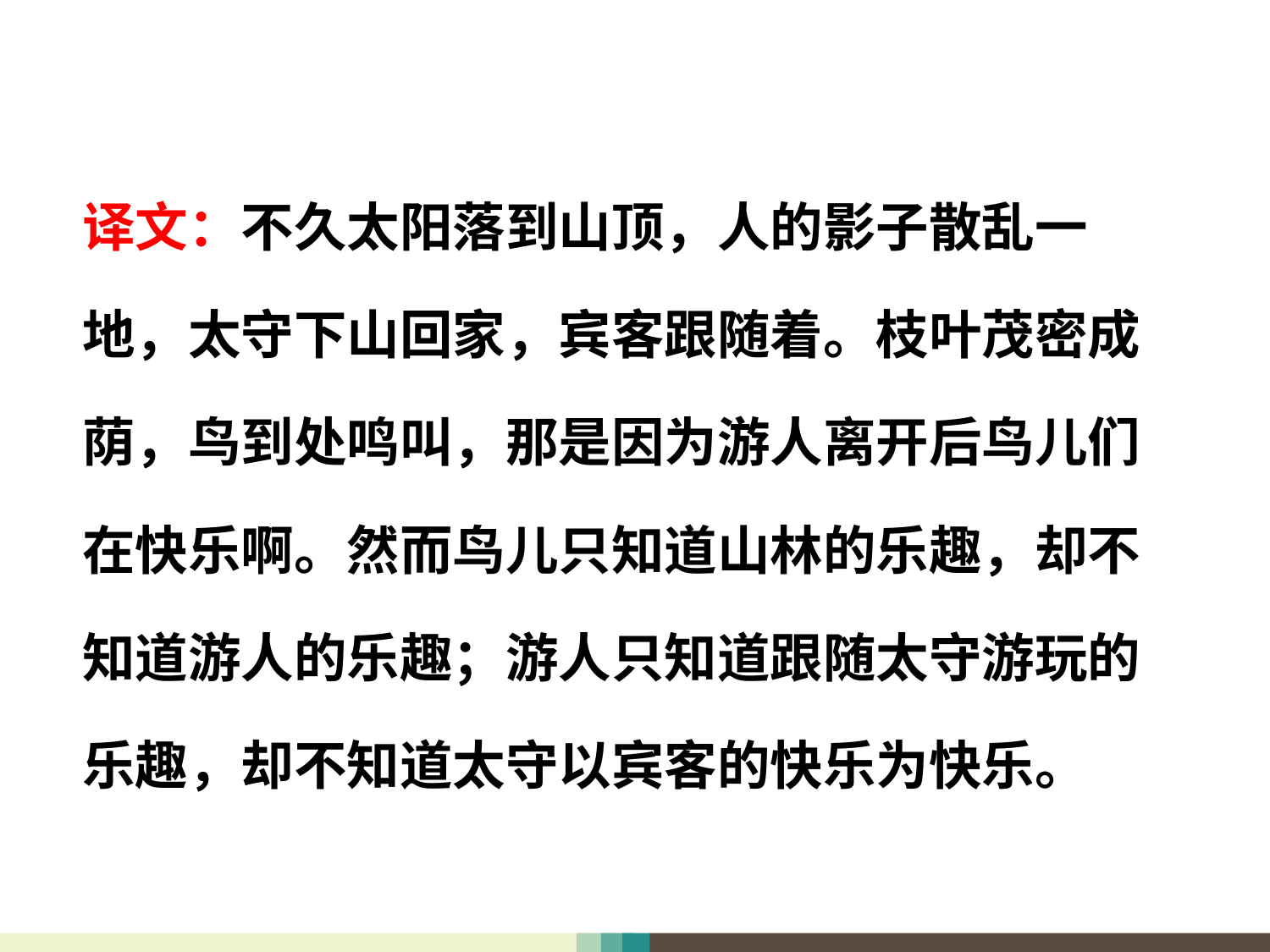

译文：不久太阳落到山顶，人的影子散乱一地，太守下山回家，宾客跟随着。枝叶茂密成荫，鸟到处鸣叫，那是因为游人离开后鸟儿们在快乐啊。然而鸟儿只知道山林的乐趣，却不知道游人的乐趣；游人只知道跟随太守游玩的乐趣，却不知道太守以宾客的快乐为快乐。